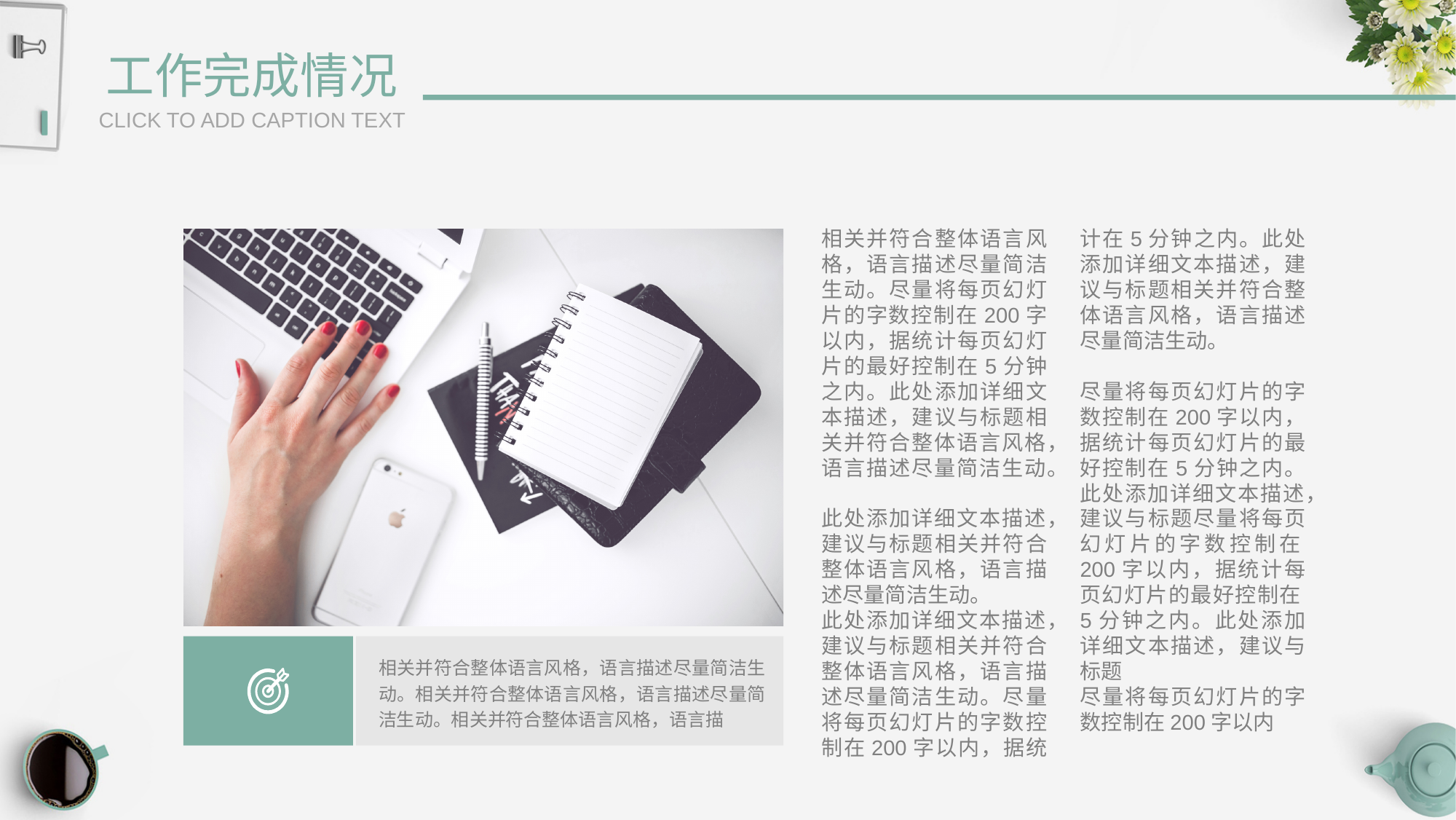

工作完成情况

CLICK TO ADD CAPTION TEXT
相关并符合整体语言风格，语言描述尽量简洁生动。尽量将每页幻灯片的字数控制在200字以内，据统计每页幻灯片的最好控制在5分钟之内。此处添加详细文本描述，建议与标题相关并符合整体语言风格，语言描述尽量简洁生动。

此处添加详细文本描述，建议与标题相关并符合整体语言风格，语言描述尽量简洁生动。
此处添加详细文本描述，建议与标题相关并符合整体语言风格，语言描述尽量简洁生动。尽量将每页幻灯片的字数控制在200字以内，据统计在5分钟之内。此处添加详细文本描述，建议与标题相关并符合整体语言风格，语言描述尽量简洁生动。

尽量将每页幻灯片的字数控制在200字以内，据统计每页幻灯片的最好控制在5分钟之内。此处添加详细文本描述，建议与标题尽量将每页幻灯片的字数控制在200字以内，据统计每页幻灯片的最好控制在5分钟之内。此处添加详细文本描述，建议与标题
尽量将每页幻灯片的字数控制在200字以内

相关并符合整体语言风格，语言描述尽量简洁生动。相关并符合整体语言风格，语言描述尽量简洁生动。相关并符合整体语言风格，语言描